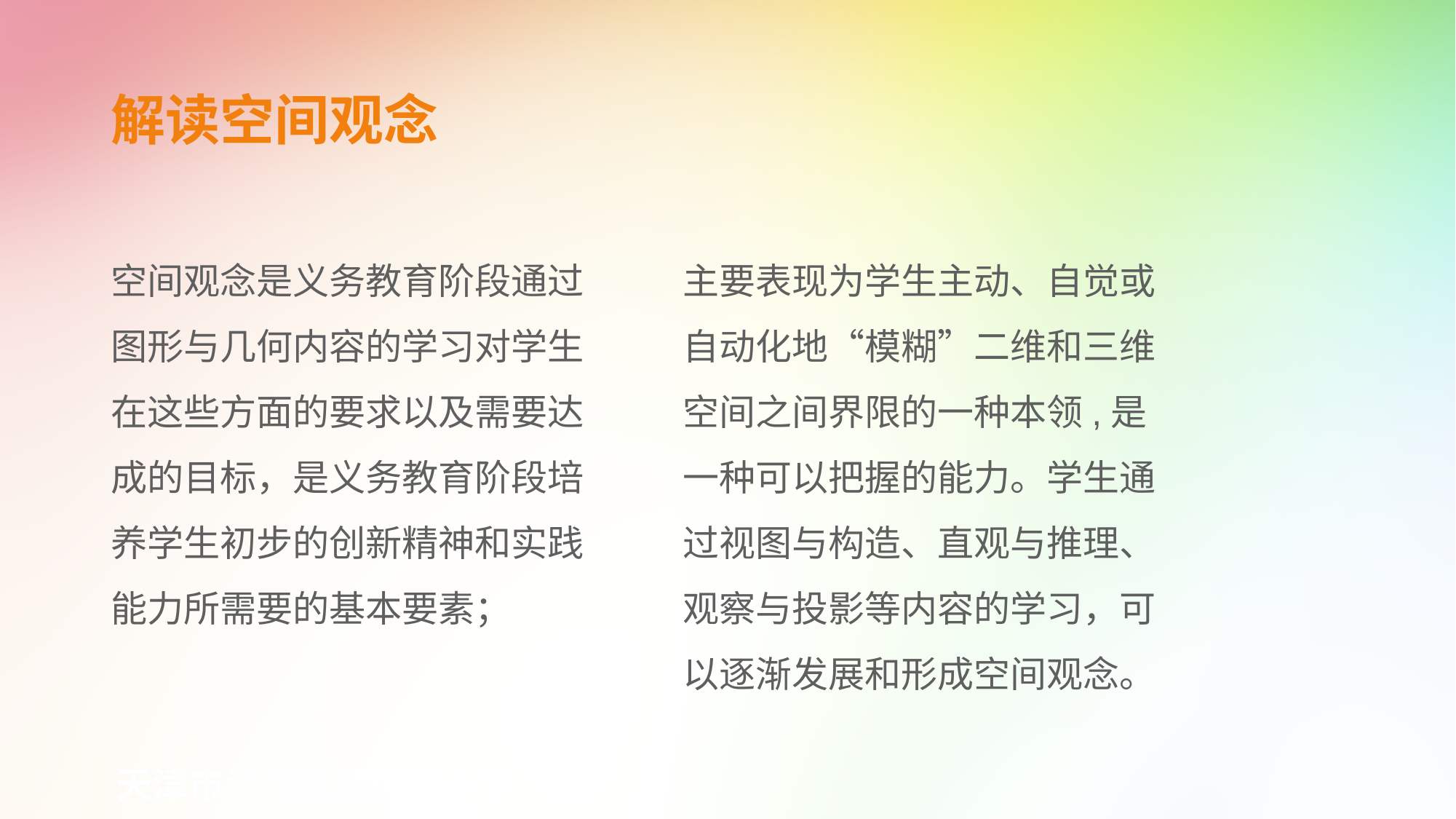

# 解读空间观念
空间观念是义务教育阶段通过图形与几何内容的学习对学生在这些方面的要求以及需要达成的目标，是义务教育阶段培养学生初步的创新精神和实践能力所需要的基本要素；
主要表现为学生主动、自觉或自动化地“模糊”二维和三维空间之间界限的一种本领,是一种可以把握的能力。学生通过视图与构造、直观与推理、观察与投影等内容的学习，可以逐渐发展和形成空间观念。
天津市河西区闽侯路小学   梁爽